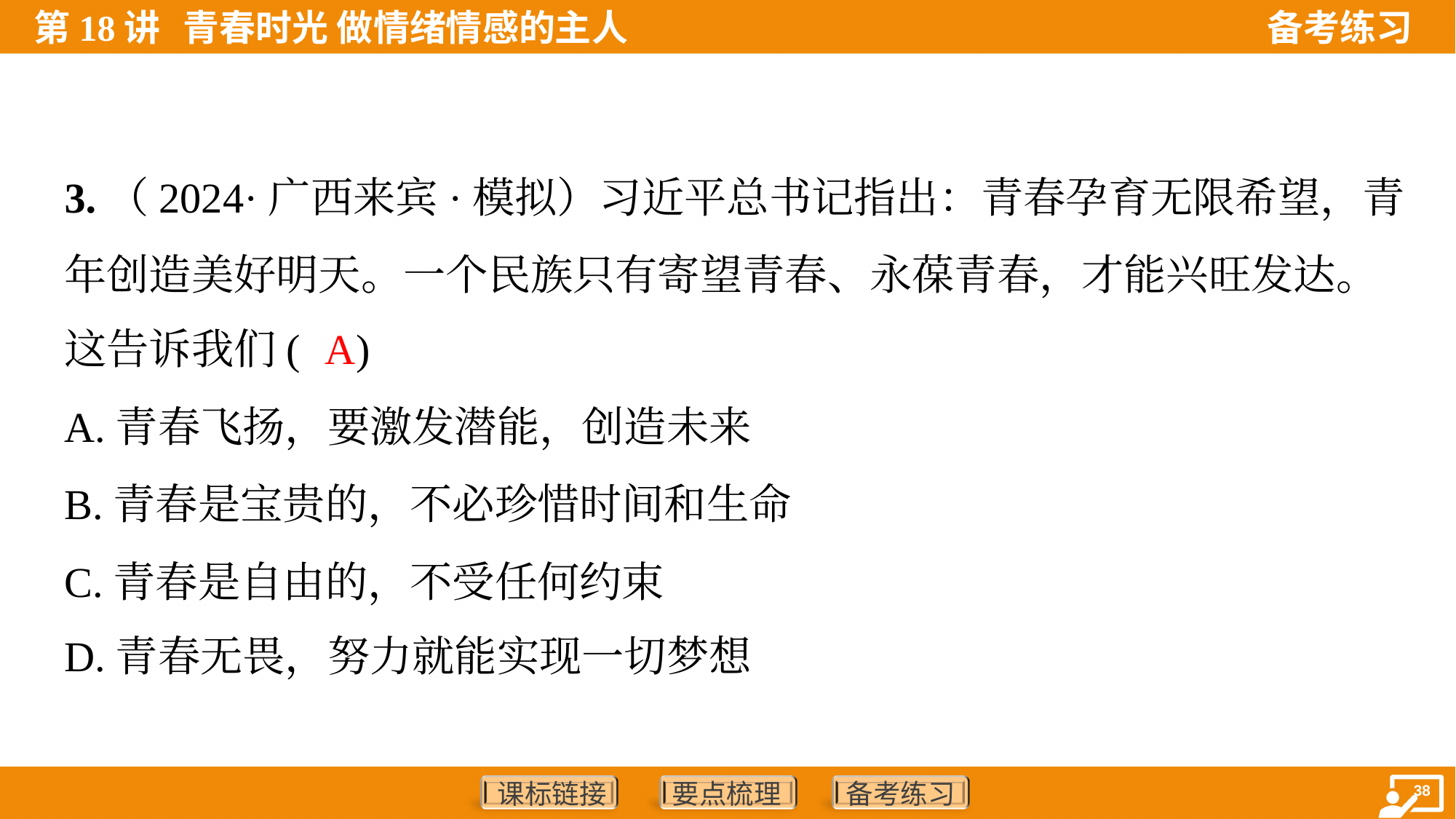

3.（2024·广西来宾·模拟）习近平总书记指出：青春孕育无限希望，青
年创造美好明天。一个民族只有寄望青春、永葆青春，才能兴旺发达。
这告诉我们(     )
A
A.青春飞扬，要激发潜能，创造未来
B.青春是宝贵的，不必珍惜时间和生命
C.青春是自由的，不受任何约束
D.青春无畏，努力就能实现一切梦想